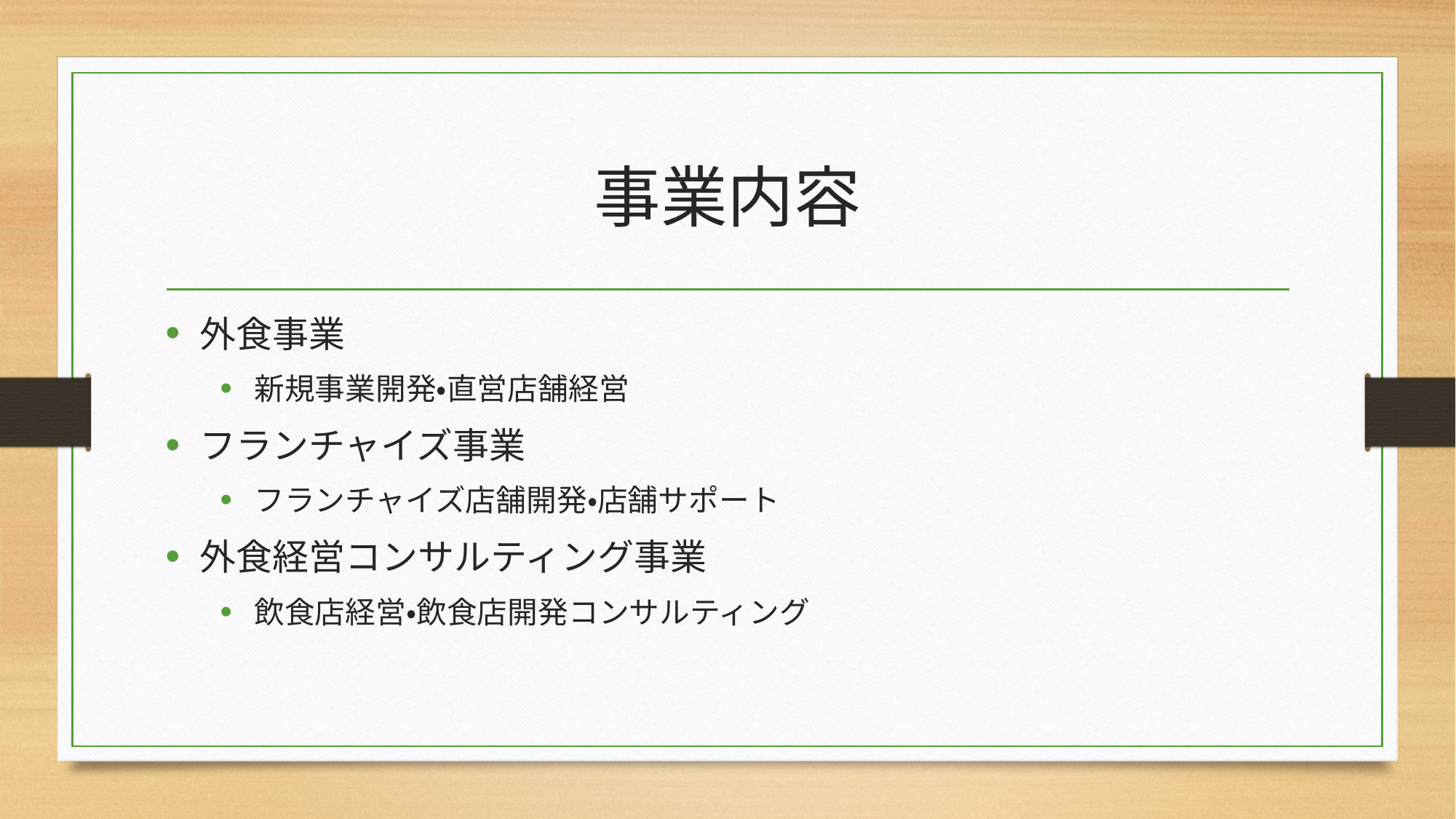

# 事業内容
外食事業
新規事業開発・直営店舗経営
フランチャイズ事業
フランチャイズ店舗開発・店舗サポート
外食経営コンサルティング事業
飲食店経営・飲食店開発コンサルティング